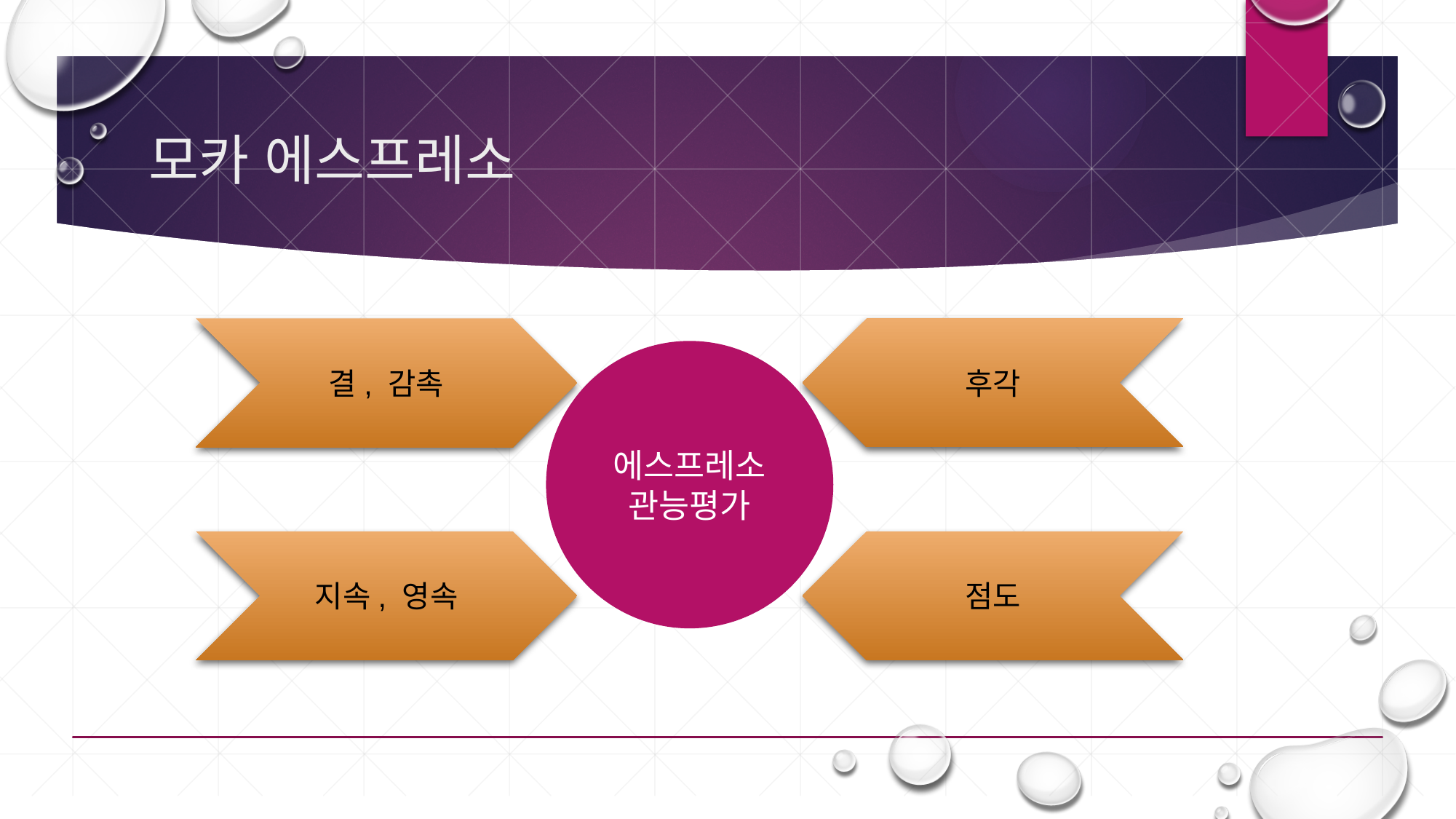

# 모카 에스프레소
후각
결, 감촉
에스프레소
관능평가
지속, 영속
점도